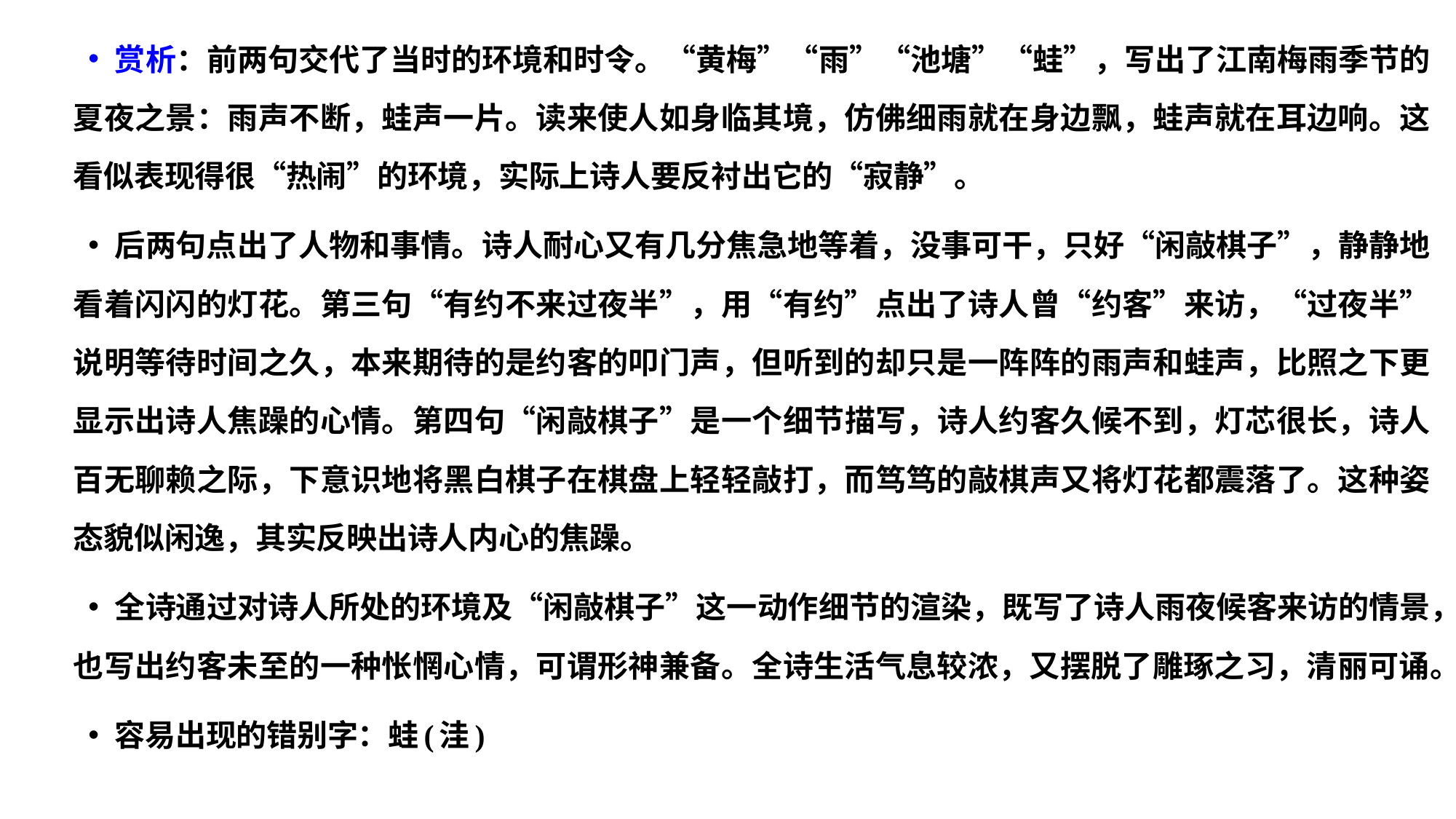

赏析：前两句交代了当时的环境和时令。“黄梅”“雨”“池塘”“蛙”，写出了江南梅雨季节的夏夜之景：雨声不断，蛙声一片。读来使人如身临其境，仿佛细雨就在身边飘，蛙声就在耳边响。这看似表现得很“热闹”的环境，实际上诗人要反衬出它的“寂静”。
后两句点出了人物和事情。诗人耐心又有几分焦急地等着，没事可干，只好“闲敲棋子”，静静地看着闪闪的灯花。第三句“有约不来过夜半”，用“有约”点出了诗人曾“约客”来访，“过夜半”说明等待时间之久，本来期待的是约客的叩门声，但听到的却只是一阵阵的雨声和蛙声，比照之下更显示出诗人焦躁的心情。第四句“闲敲棋子”是一个细节描写，诗人约客久候不到，灯芯很长，诗人百无聊赖之际，下意识地将黑白棋子在棋盘上轻轻敲打，而笃笃的敲棋声又将灯花都震落了。这种姿态貌似闲逸，其实反映出诗人内心的焦躁。
全诗通过对诗人所处的环境及“闲敲棋子”这一动作细节的渲染，既写了诗人雨夜候客来访的情景，也写出约客未至的一种怅惘心情，可谓形神兼备。全诗生活气息较浓，又摆脱了雕琢之习，清丽可诵。
容易出现的错别字：蛙(洼)